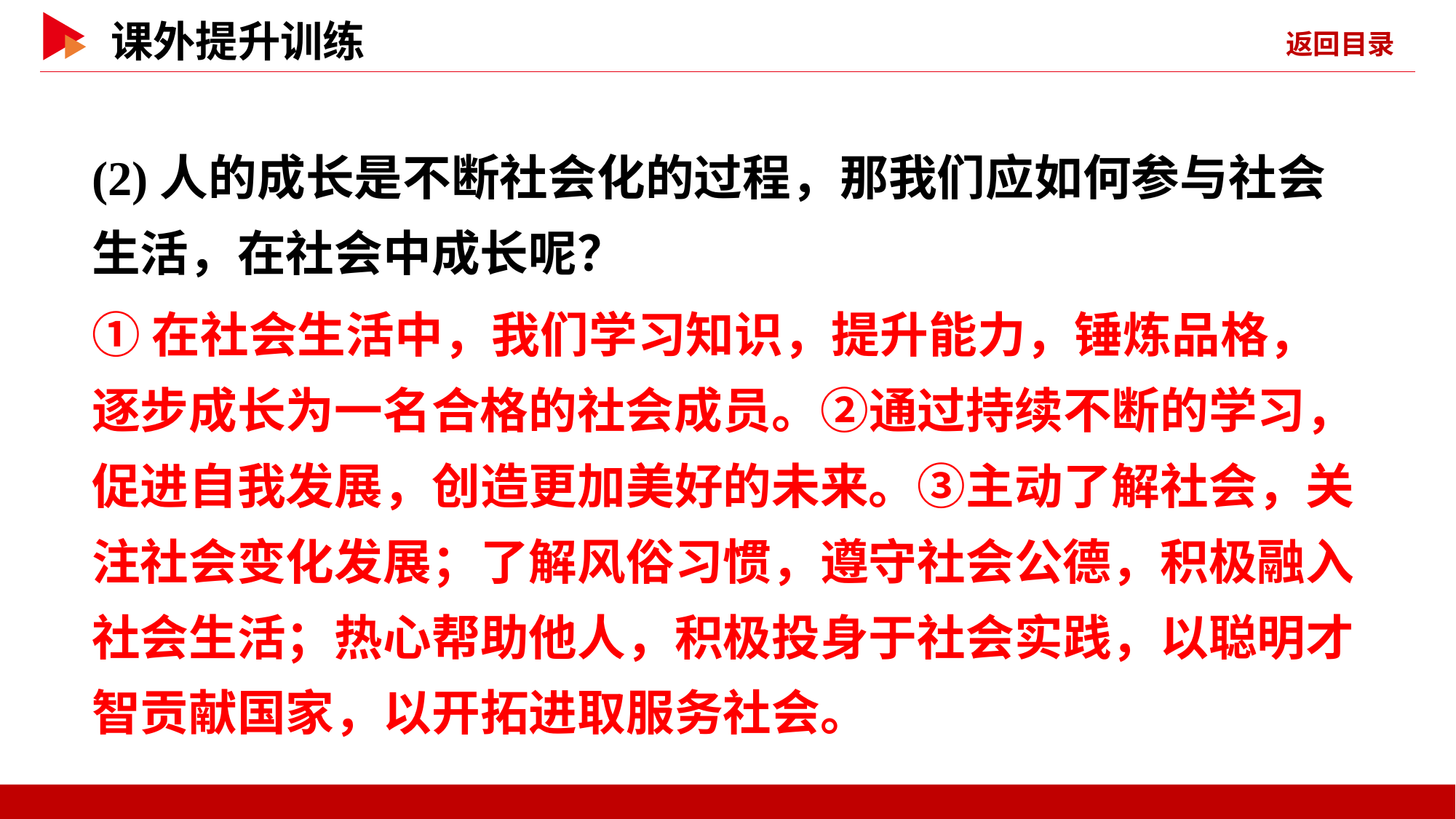

(2)人的成长是不断社会化的过程，那我们应如何参与社会生活，在社会中成长呢？
①在社会生活中，我们学习知识，提升能力，锤炼品格，逐步成长为一名合格的社会成员。②通过持续不断的学习，促进自我发展，创造更加美好的未来。③主动了解社会，关注社会变化发展；了解风俗习惯，遵守社会公德，积极融入社会生活；热心帮助他人，积极投身于社会实践，以聪明才智贡献国家，以开拓进取服务社会。